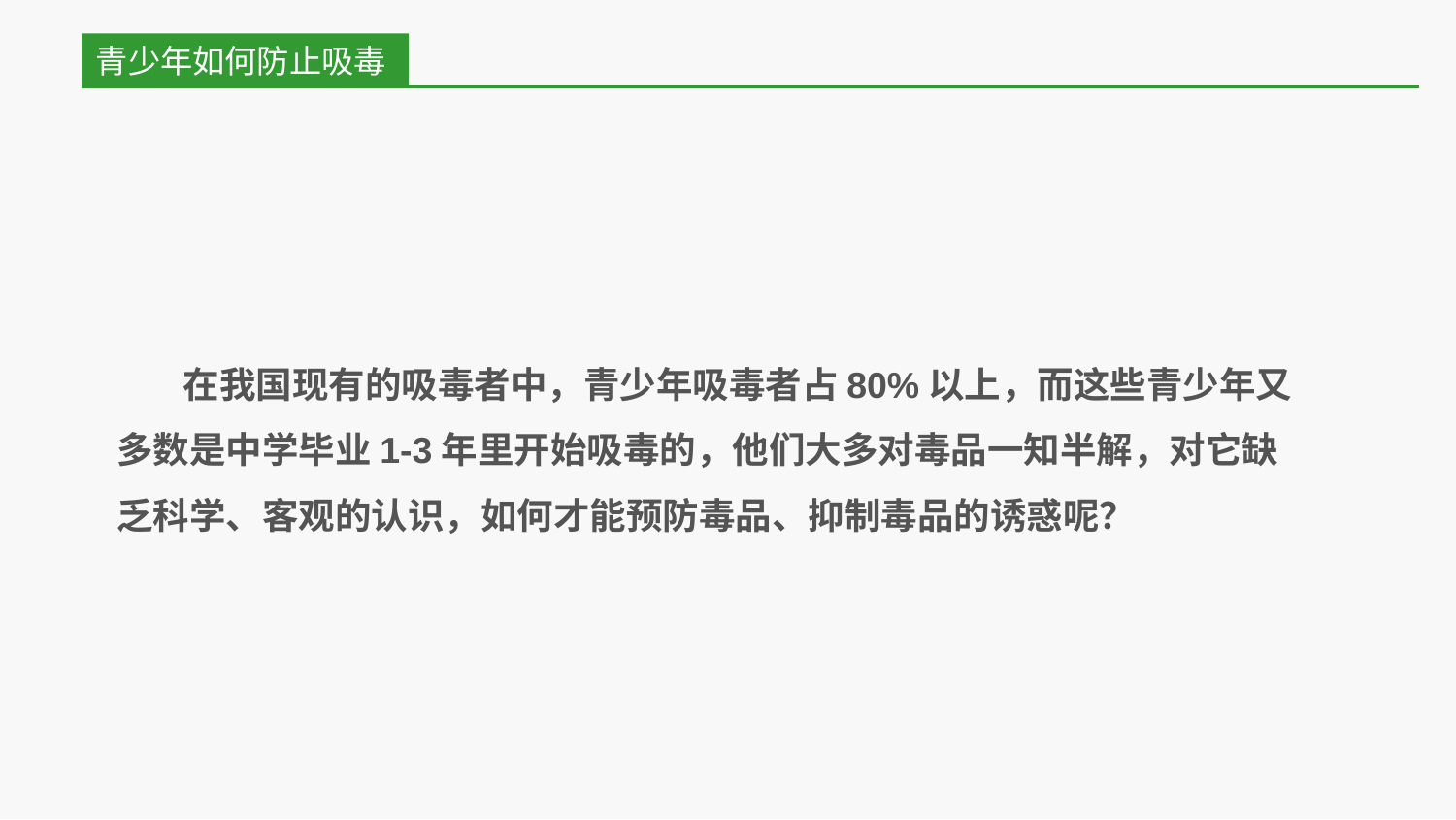

青少年如何防止吸毒
       在我国现有的吸毒者中，青少年吸毒者占80%以上，而这些青少年又多数是中学毕业1-3年里开始吸毒的，他们大多对毒品一知半解，对它缺乏科学、客观的认识，如何才能预防毒品、抑制毒品的诱惑呢？